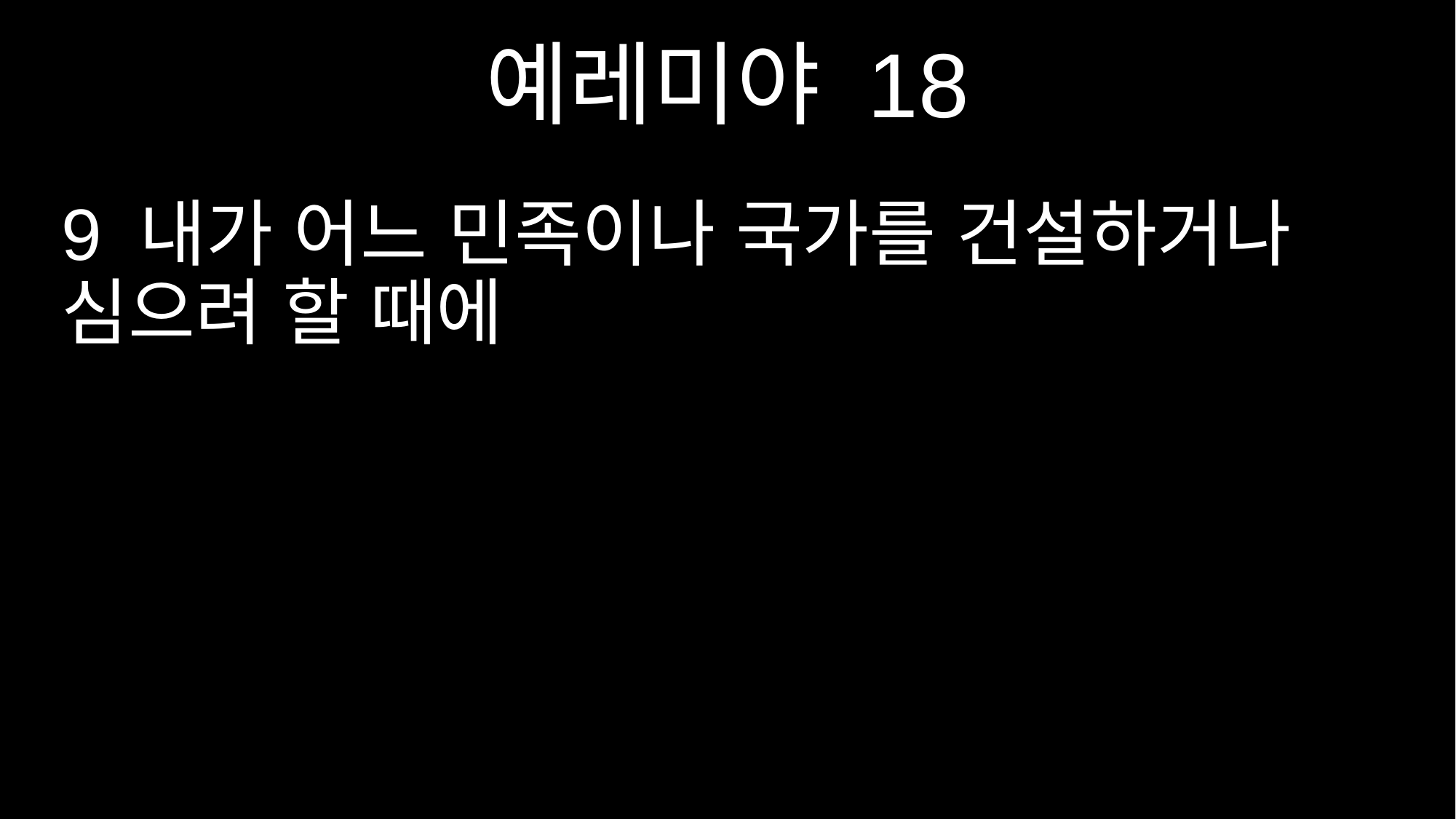

예레미야 18
9 내가 어느 민족이나 국가를 건설하거나 심으려 할 때에